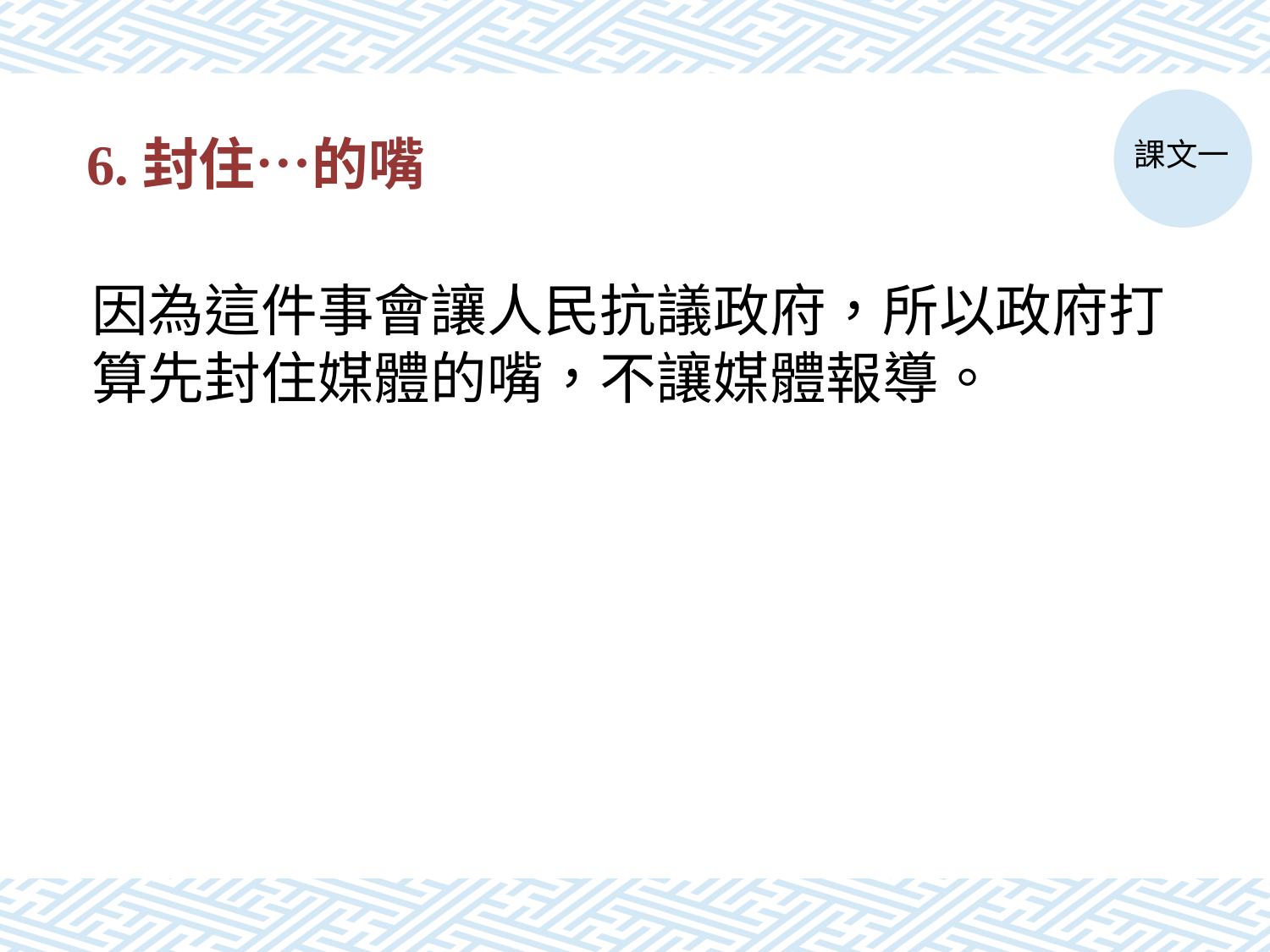

課文一
# 6.封住…的嘴
因為這件事會讓人民抗議政府，所以政府打算先封住媒體的嘴，不讓媒體報導。